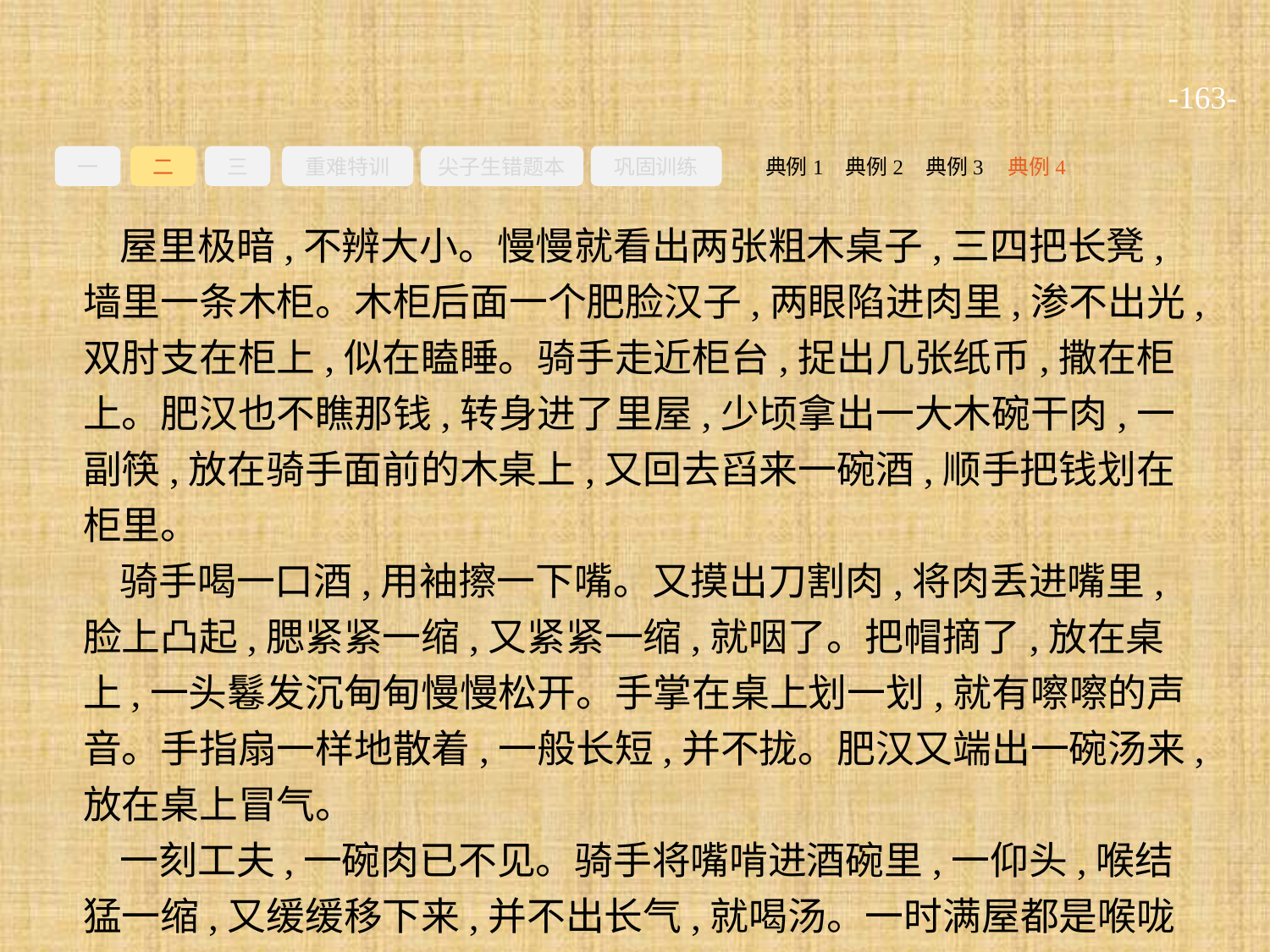

-163-
一
二
三
重难特训
尖子生错题本
巩固训练
典例3
典例2
典例4
典例1
屋里极暗,不辨大小。慢慢就看出两张粗木桌子,三四把长凳,墙里一条木柜。木柜后面一个肥脸汉子,两眼陷进肉里,渗不出光,双肘支在柜上,似在瞌睡。骑手走近柜台,捉出几张纸币,撒在柜上。肥汉也不瞧那钱,转身进了里屋,少顷拿出一大木碗干肉,一副筷,放在骑手面前的木桌上,又回去舀来一碗酒,顺手把钱划在柜里。
骑手喝一口酒,用袖擦一下嘴。又摸出刀割肉,将肉丢进嘴里,脸上凸起,腮紧紧一缩,又紧紧一缩,就咽了。把帽摘了,放在桌上,一头鬈发沉甸甸慢慢松开。手掌在桌上划一划,就有嚓嚓的声音。手指扇一样地散着,一般长短,并不拢。肥汉又端出一碗汤来,放在桌上冒气。
一刻工夫,一碗肉已不见。骑手将嘴啃进酒碗里,一仰头,喉结猛一缩,又缓缓移下来,并不出长气,就喝汤。一时满屋都是喉咙响。